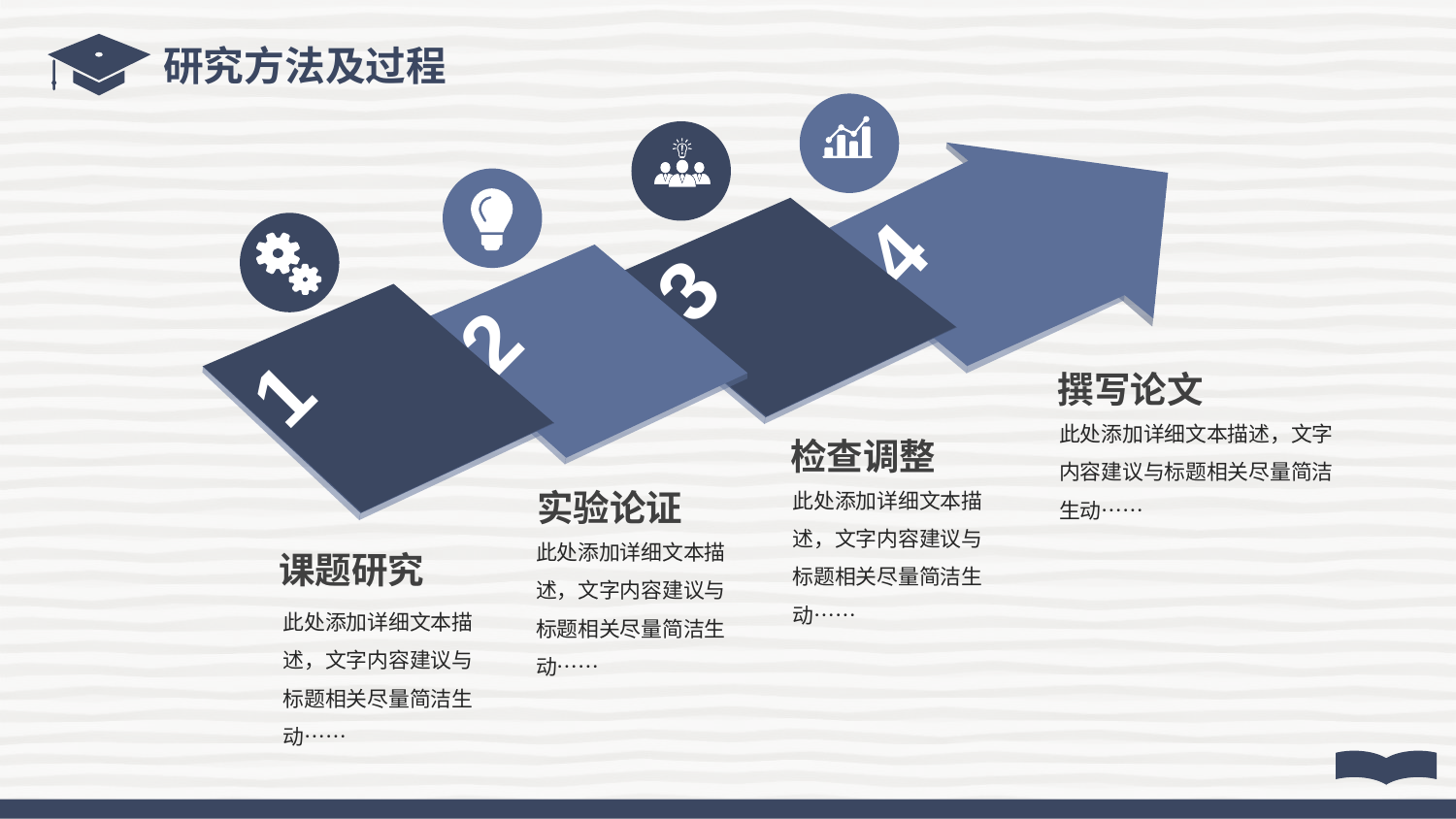

研究方法及过程

4

3

2

1

撰写论文

此处添加详细文本描述，文字内容建议与标题相关尽量简洁生动……

检查调整
此处添加详细文本描述，文字内容建议与标题相关尽量简洁生动……
实验论证
此处添加详细文本描述，文字内容建议与标题相关尽量简洁生动……
课题研究
此处添加详细文本描述，文字内容建议与标题相关尽量简洁生动……